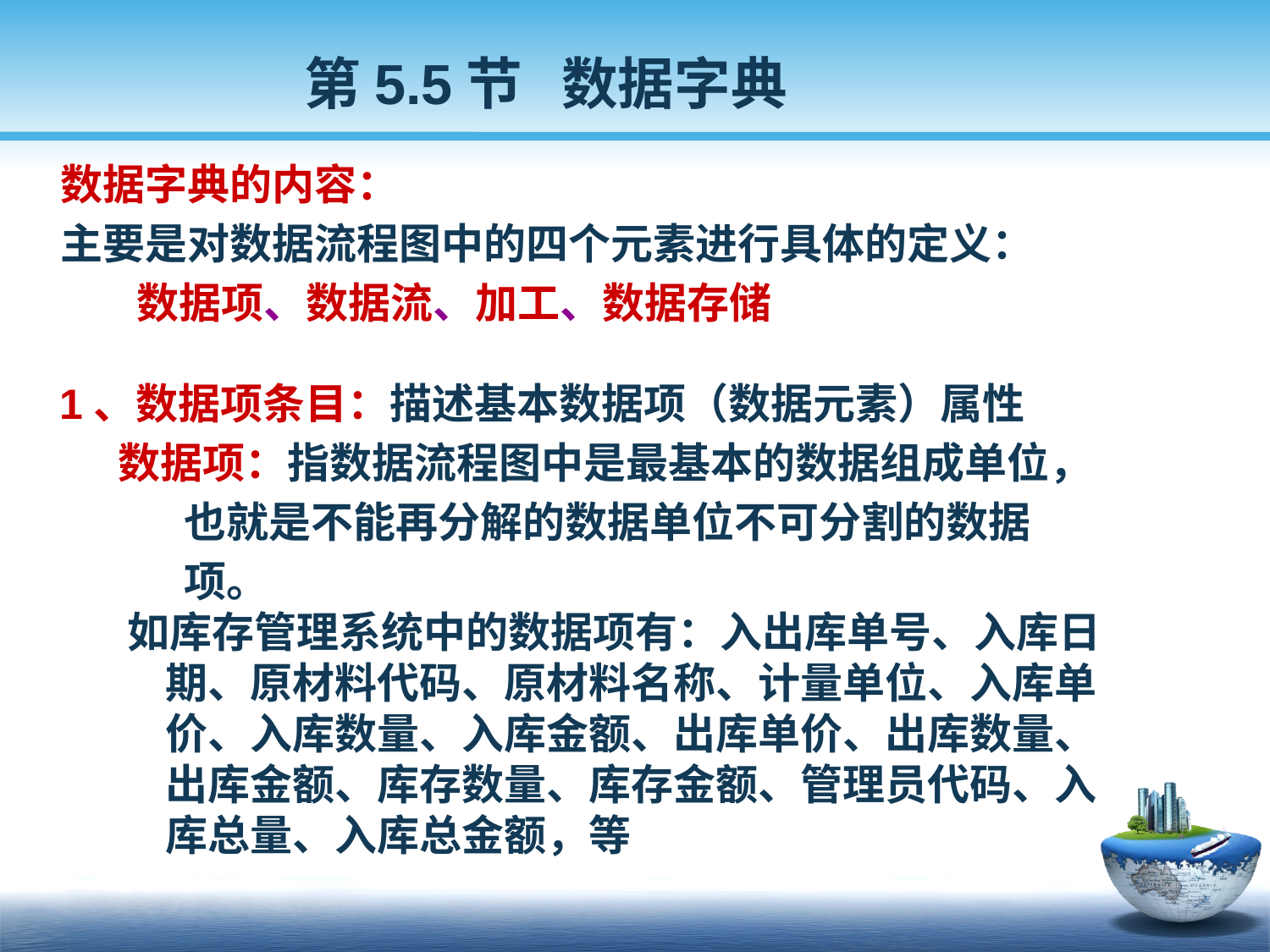

第5.5节   数据字典
    数据字典的内容：
    主要是对数据流程图中的四个元素进行具体的定义：
            数据项、数据流、加工、数据存储
    1、数据项条目：描述基本数据项（数据元素）属性
          数据项：指数据流程图中是最基本的数据组成单位，
                 也就是不能再分解的数据单位不可分割的数据
                 项。
           如库存管理系统中的数据项有：入出库单号、入库日
               期、原材料代码、原材料名称、计量单位、入库单
               价、入库数量、入库金额、出库单价、出库数量、
               出库金额、库存数量、库存金额、管理员代码、入
               库总量、入库总金额，等